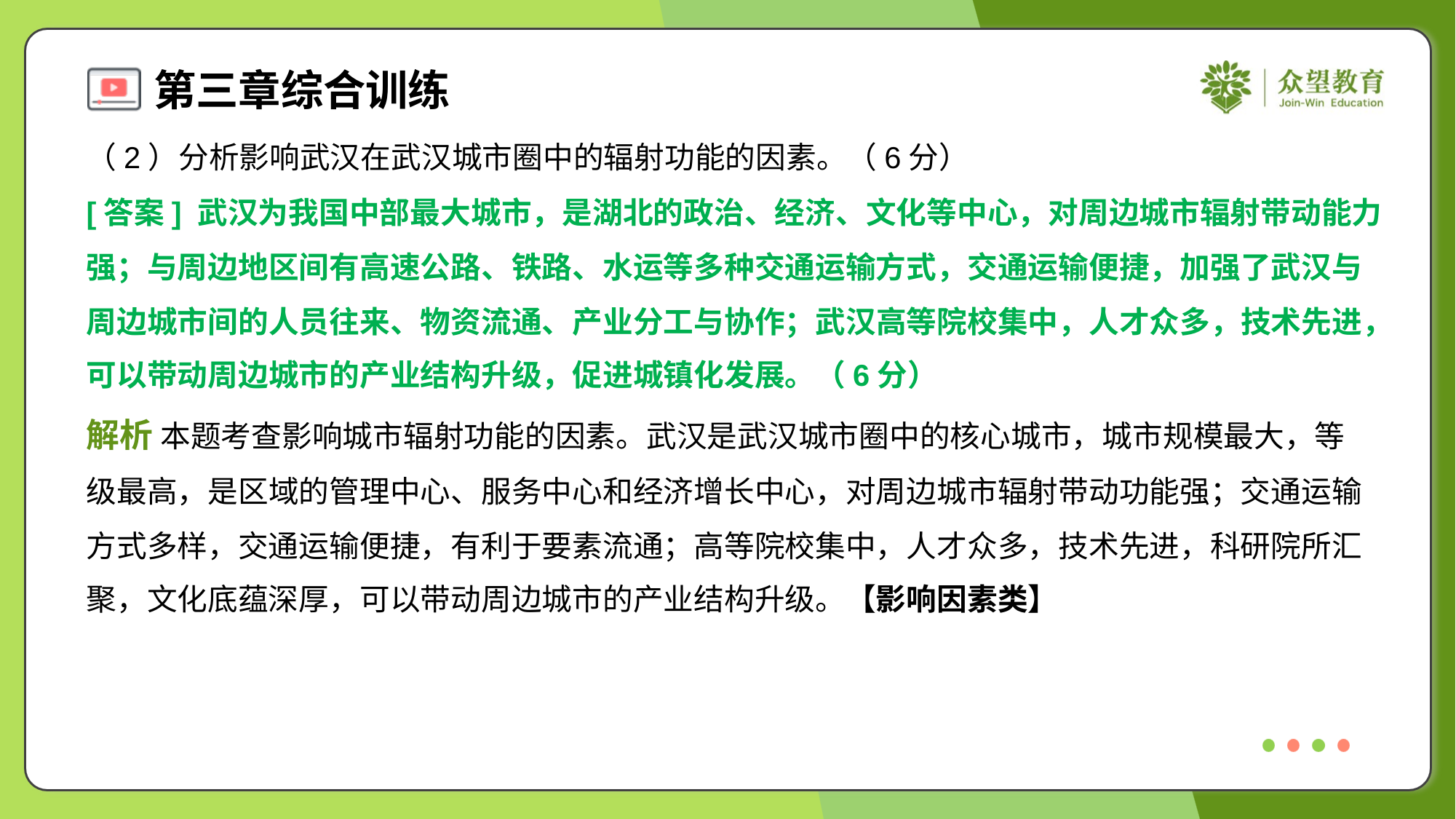

（2）分析影响武汉在武汉城市圈中的辐射功能的因素。（6分）
[答案] 武汉为我国中部最大城市，是湖北的政治、经济、文化等中心，对周边城市辐射带动能力
强；与周边地区间有高速公路、铁路、水运等多种交通运输方式，交通运输便捷，加强了武汉与
周边城市间的人员往来、物资流通、产业分工与协作；武汉高等院校集中，人才众多，技术先进，
可以带动周边城市的产业结构升级，促进城镇化发展。（6分）
解析 本题考查影响城市辐射功能的因素。武汉是武汉城市圈中的核心城市，城市规模最大，等
级最高，是区域的管理中心、服务中心和经济增长中心，对周边城市辐射带动功能强；交通运输
方式多样，交通运输便捷，有利于要素流通；高等院校集中，人才众多，技术先进，科研院所汇
聚，文化底蕴深厚，可以带动周边城市的产业结构升级。【影响因素类】